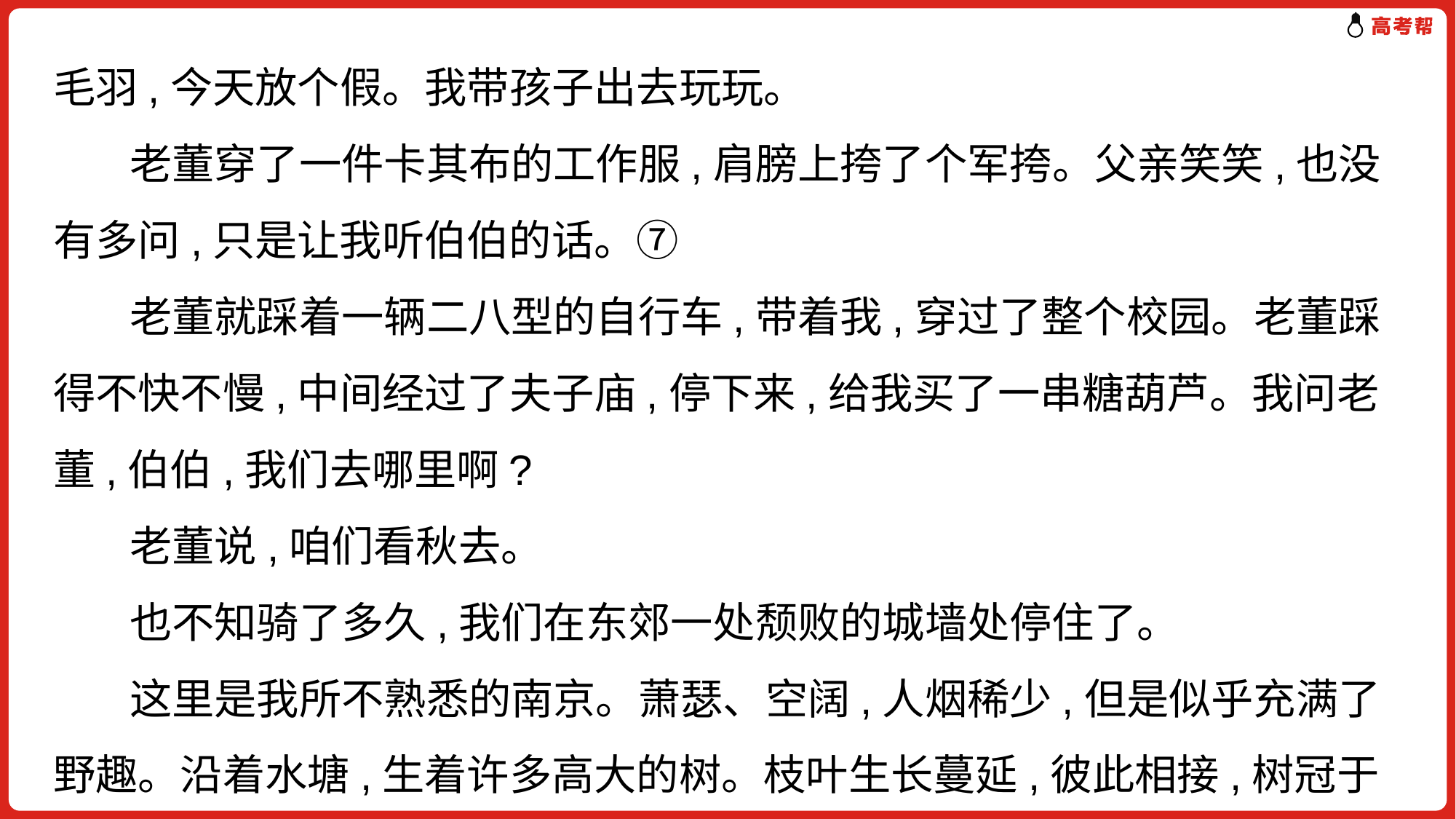

毛羽,今天放个假。我带孩子出去玩玩。
       老董穿了一件卡其布的工作服,肩膀上挎了个军挎。父亲笑笑,也没有多问,只是让我听伯伯的话。⑦
       老董就踩着一辆二八型的自行车,带着我,穿过了整个校园。老董踩得不快不慢,中间经过了夫子庙,停下来,给我买了一串糖葫芦。我问老董,伯伯,我们去哪里啊?
       老董说,咱们看秋去。
       也不知骑了多久,我们在东郊一处颓败的城墙处停住了。
       这里是我所不熟悉的南京。萧瑟、空阔,人烟稀少,但是似乎充满了野趣。沿着水塘,生着许多高大的树。枝叶生长蔓延,彼此相接,树冠于是像伞